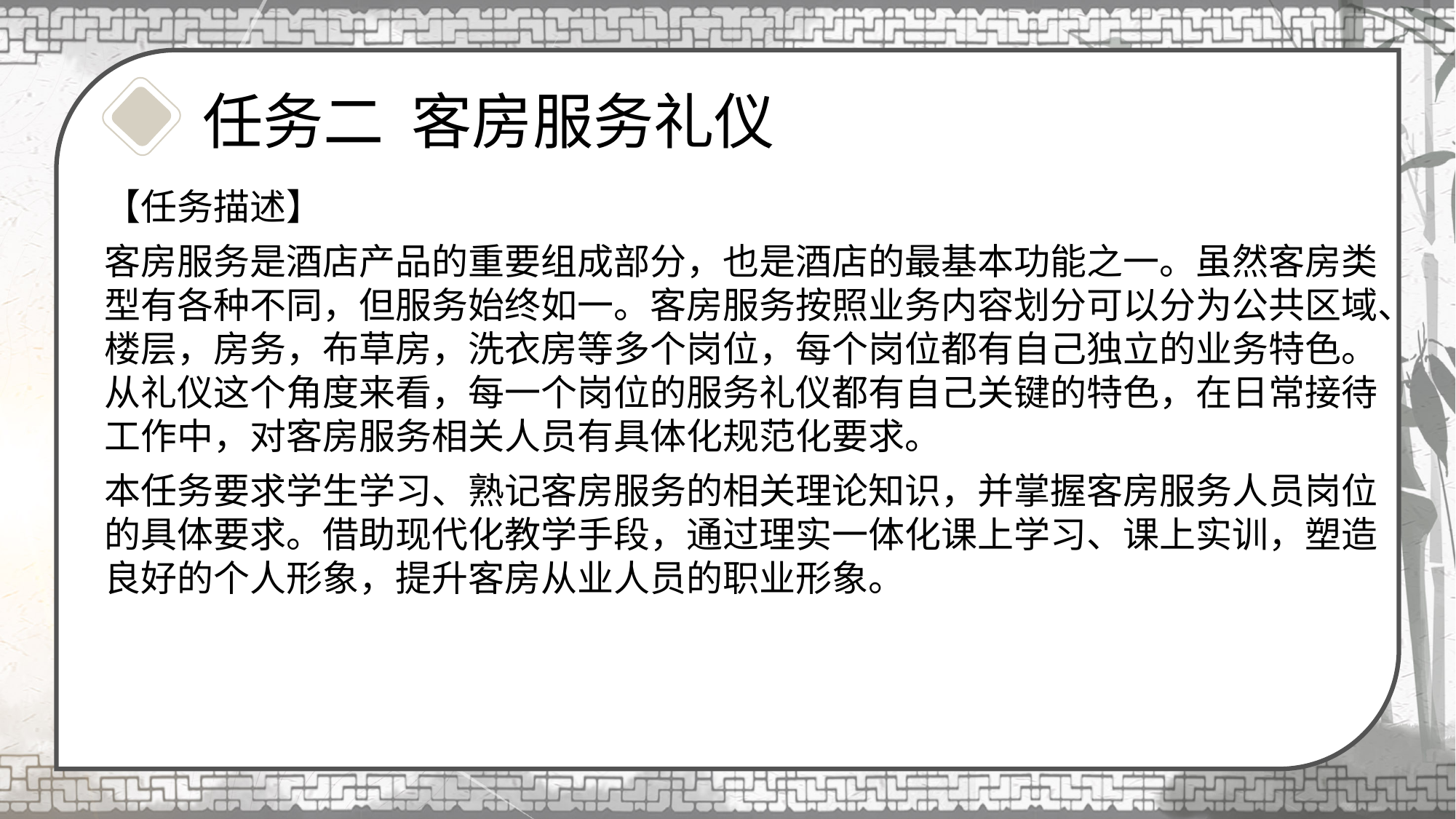

任务二  客房服务礼仪
【任务描述】
客房服务是酒店产品的重要组成部分，也是酒店的最基本功能之一。虽然客房类型有各种不同，但服务始终如一。客房服务按照业务内容划分可以分为公共区域、楼层，房务，布草房，洗衣房等多个岗位，每个岗位都有自己独立的业务特色。从礼仪这个角度来看，每一个岗位的服务礼仪都有自己关键的特色，在日常接待工作中，对客房服务相关人员有具体化规范化要求。
本任务要求学生学习、熟记客房服务的相关理论知识，并掌握客房服务人员岗位的具体要求。借助现代化教学手段，通过理实一体化课上学习、课上实训，塑造良好的个人形象，提升客房从业人员的职业形象。
1.11.1什么是仪容什么是仪容